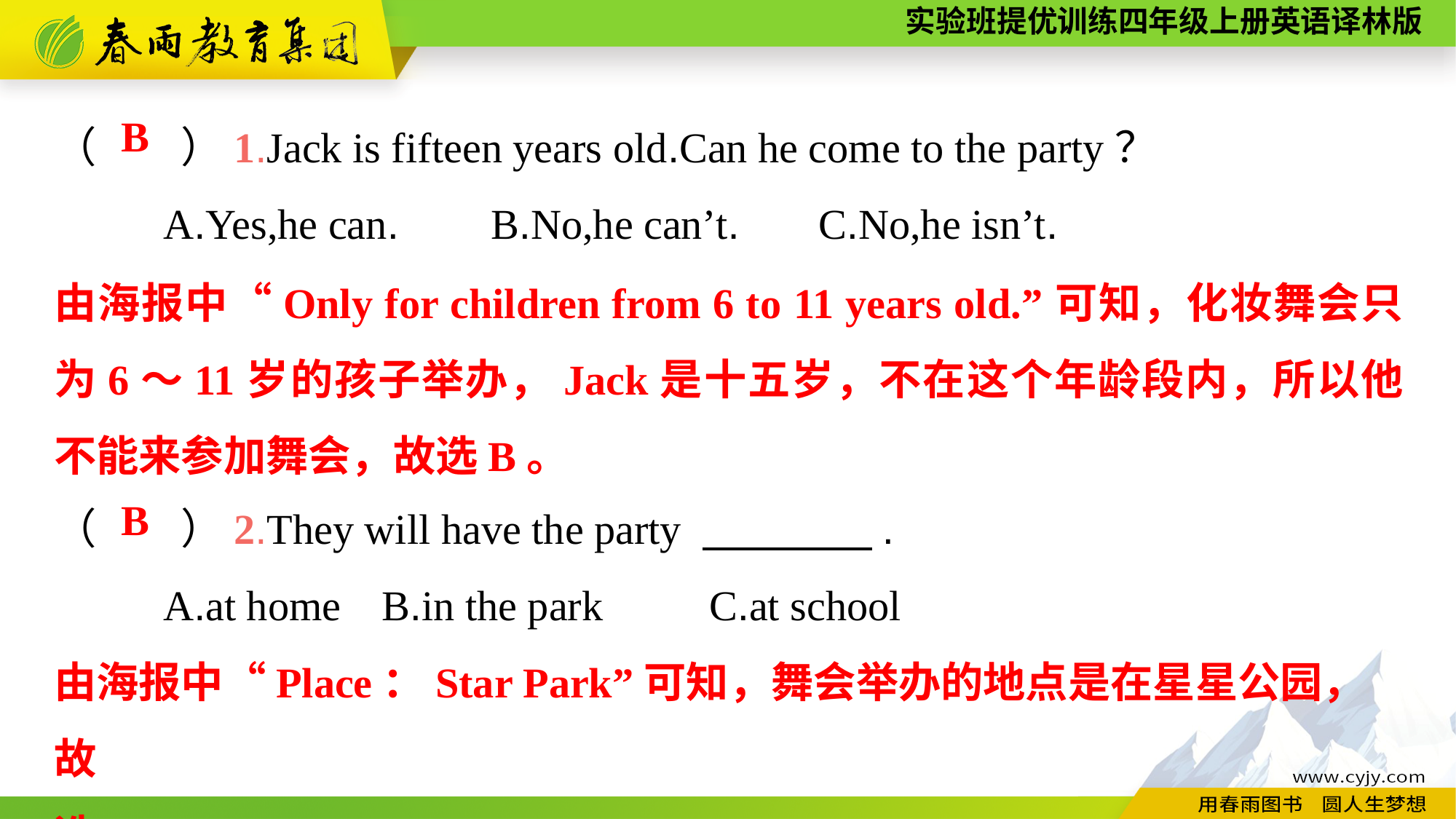

（　　）1.Jack is fifteen years old.Can he come to the party？
	A.Yes,he can.	B.No,he can’t.	C.No,he isn’t.

（　　）2.They will have the party 　　　　.
	A.at home	B.in the park	C.at school
B
由海报中“Only for children from 6 to 11 years old.”可知，化妆舞会只为6～11岁的孩子举办，Jack是十五岁，不在这个年龄段内，所以他不能来参加舞会，故选B。
B
由海报中“Place：Star Park”可知，舞会举办的地点是在星星公园，故
选B。